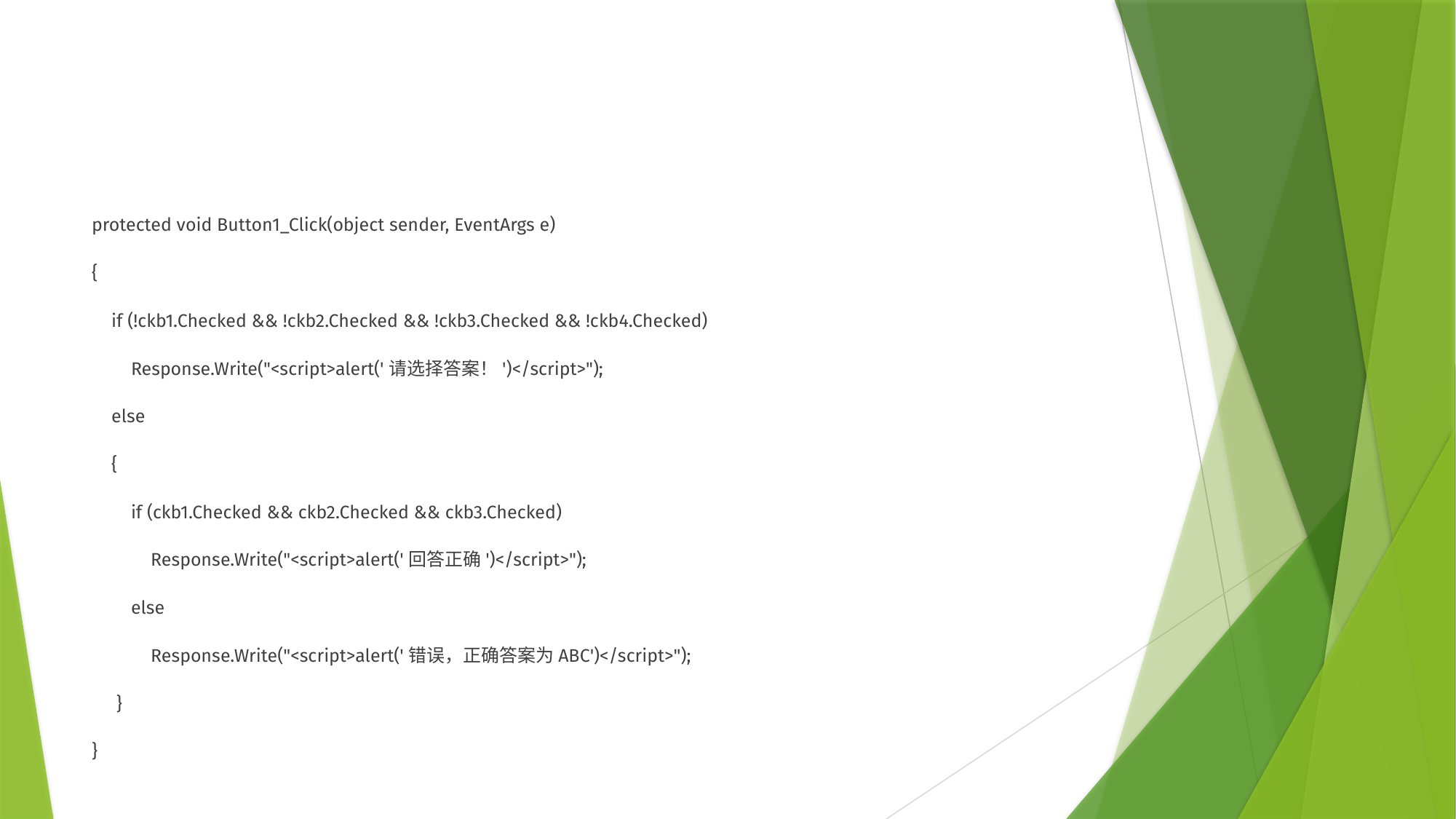

#
protected void Button1_Click(object sender, EventArgs e)
{
    if (!ckb1.Checked && !ckb2.Checked && !ckb3.Checked && !ckb4.Checked)
        Response.Write("<script>alert('请选择答案！')</script>");
    else
    {
        if (ckb1.Checked && ckb2.Checked && ckb3.Checked)
            Response.Write("<script>alert('回答正确')</script>");
        else
            Response.Write("<script>alert('错误，正确答案为ABC')</script>");
     }
}